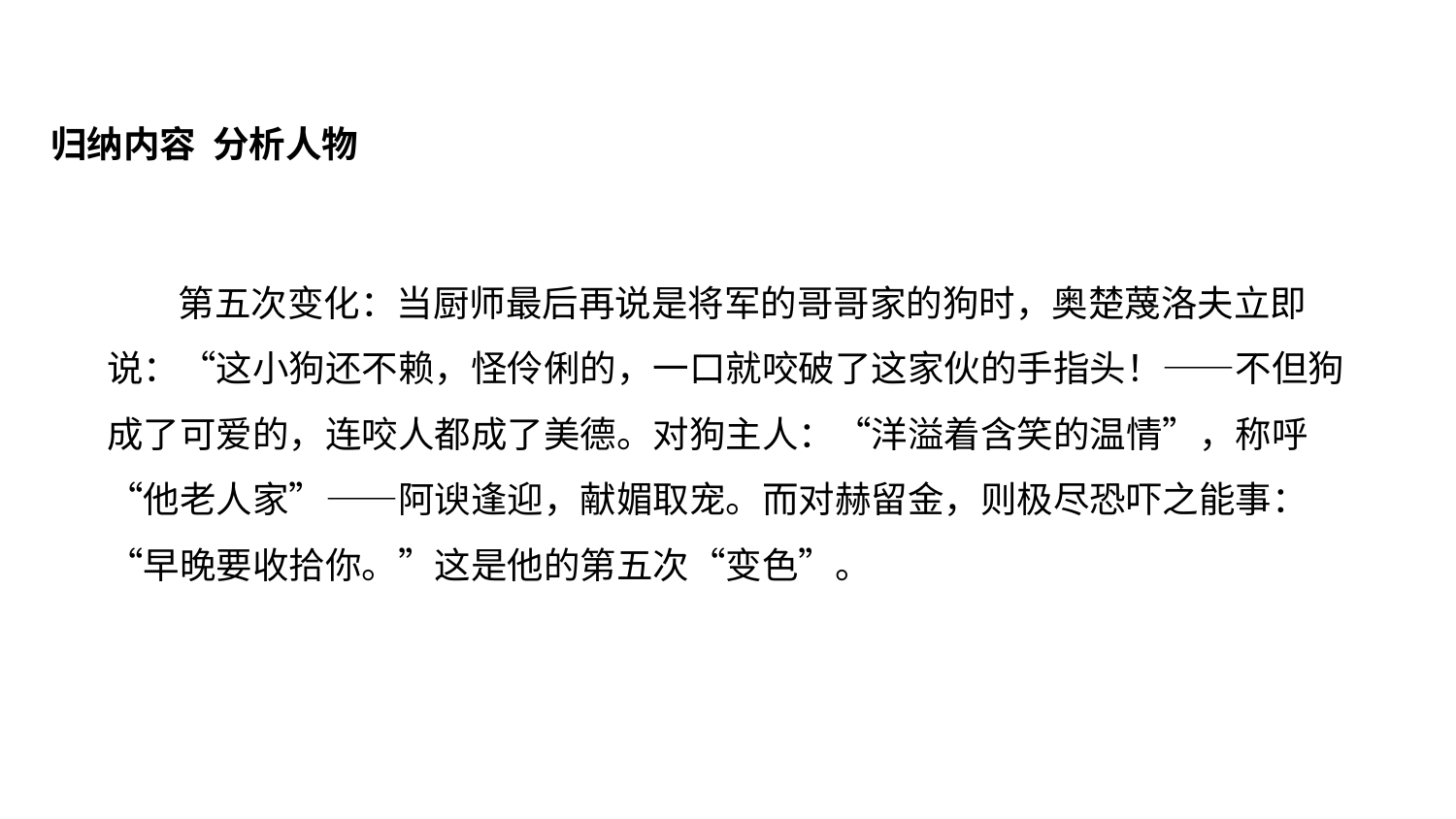

归纳内容  分析人物
 第五次变化：当厨师最后再说是将军的哥哥家的狗时，奥楚蔑洛夫立即说：“这小狗还不赖，怪伶俐的，一口就咬破了这家伙的手指头！——不但狗成了可爱的，连咬人都成了美德。对狗主人：“洋溢着含笑的温情”，称呼“他老人家”——阿谀逢迎，献媚取宠。而对赫留金，则极尽恐吓之能事：“早晚要收拾你。”这是他的第五次“变色”。